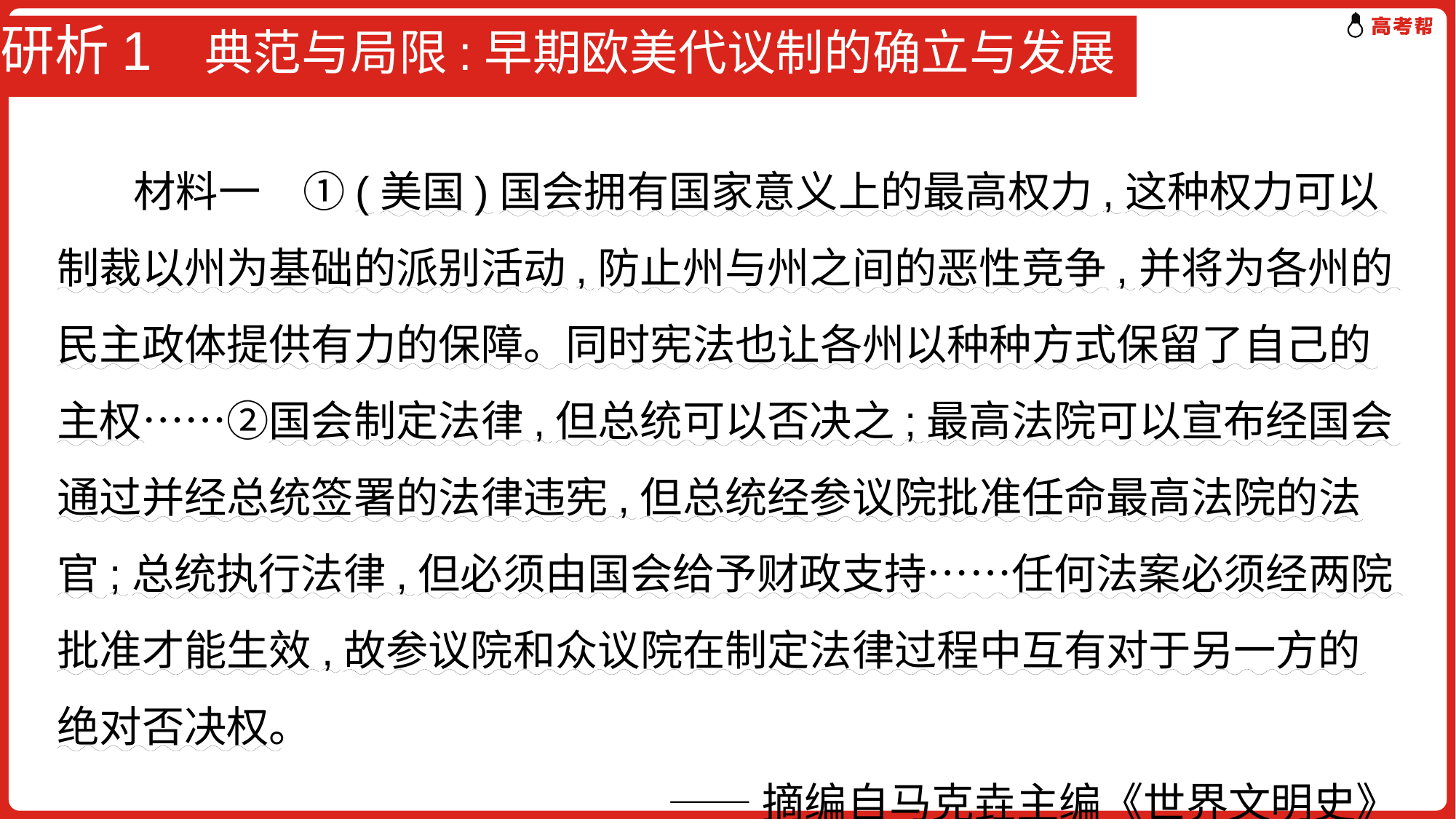

# 研析1   典范与局限:早期欧美代议制的确立与发展
       材料一　①(美国)国会拥有国家意义上的最高权力,这种权力可以制裁以州为基础的派别活动,防止州与州之间的恶性竞争,并将为各州的民主政体提供有力的保障。同时宪法也让各州以种种方式保留了自己的主权……②国会制定法律,但总统可以否决之;最高法院可以宣布经国会通过并经总统签署的法律违宪,但总统经参议院批准任命最高法院的法官;总统执行法律,但必须由国会给予财政支持……任何法案必须经两院批准才能生效,故参议院和众议院在制定法律过程中互有对于另一方的绝对否决权。
——摘编自马克垚主编《世界文明史》